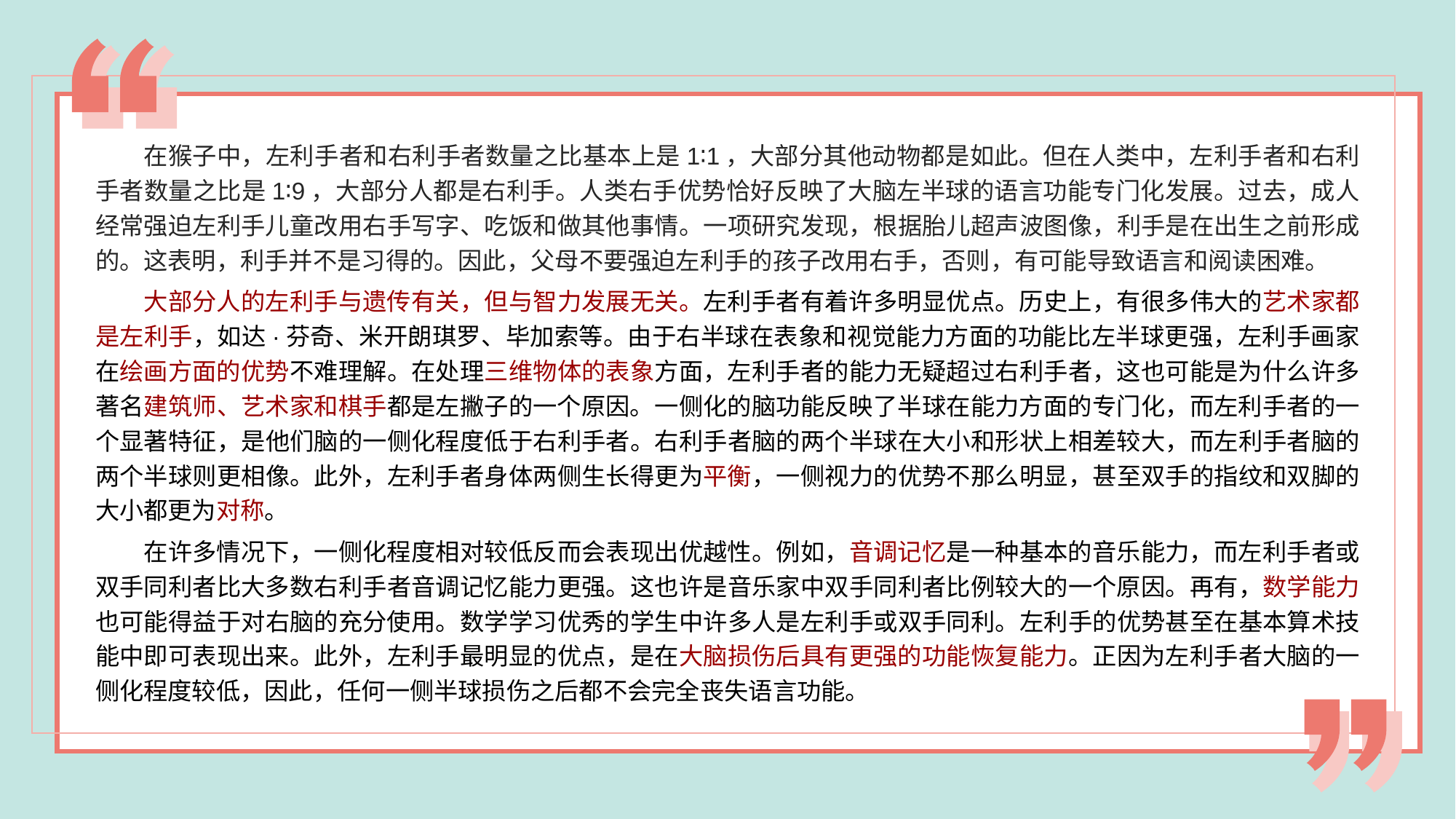

在猴子中，左利手者和右利手者数量之比基本上是1∶1，大部分其他动物都是如此。但在人类中，左利手者和右利手者数量之比是1∶9，大部分人都是右利手。人类右手优势恰好反映了大脑左半球的语言功能专门化发展。过去，成人经常强迫左利手儿童改用右手写字、吃饭和做其他事情。一项研究发现，根据胎儿超声波图像，利手是在出生之前形成的。这表明，利手并不是习得的。因此，父母不要强迫左利手的孩子改用右手，否则，有可能导致语言和阅读困难。
大部分人的左利手与遗传有关，但与智力发展无关。左利手者有着许多明显优点。历史上，有很多伟大的艺术家都是左利手，如达·芬奇、米开朗琪罗、毕加索等。由于右半球在表象和视觉能力方面的功能比左半球更强，左利手画家在绘画方面的优势不难理解。在处理三维物体的表象方面，左利手者的能力无疑超过右利手者，这也可能是为什么许多著名建筑师、艺术家和棋手都是左撇子的一个原因。一侧化的脑功能反映了半球在能力方面的专门化，而左利手者的一个显著特征，是他们脑的一侧化程度低于右利手者。右利手者脑的两个半球在大小和形状上相差较大，而左利手者脑的两个半球则更相像。此外，左利手者身体两侧生长得更为平衡，一侧视力的优势不那么明显，甚至双手的指纹和双脚的大小都更为对称。
在许多情况下，一侧化程度相对较低反而会表现出优越性。例如，音调记忆是一种基本的音乐能力，而左利手者或双手同利者比大多数右利手者音调记忆能力更强。这也许是音乐家中双手同利者比例较大的一个原因。再有，数学能力也可能得益于对右脑的充分使用。数学学习优秀的学生中许多人是左利手或双手同利。左利手的优势甚至在基本算术技能中即可表现出来。此外，左利手最明显的优点，是在大脑损伤后具有更强的功能恢复能力。正因为左利手者大脑的一侧化程度较低，因此，任何一侧半球损伤之后都不会完全丧失语言功能。